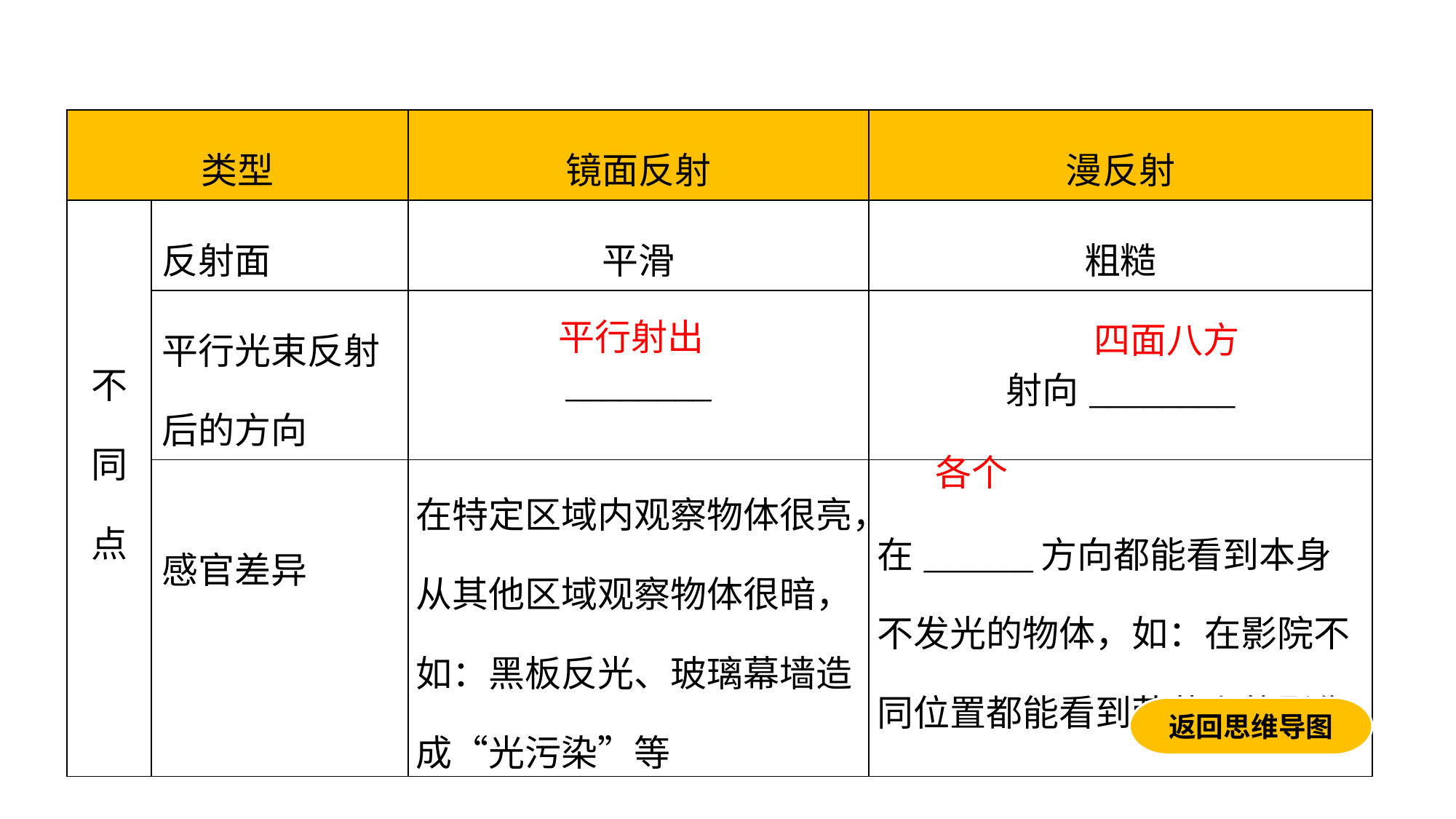

| 类型 |  | 镜面反射 | 漫反射 |
| --- | --- | --- | --- |
| 不 同 点 | 反射面 | 平滑 | 粗糙 |
|  | 平行光束反射后的方向 | \_\_\_\_\_\_\_\_ | 射向\_\_\_\_\_\_\_\_ |
|  | 感官差异 | 在特定区域内观察物体很亮，从其他区域观察物体很暗，如：黑板反光、玻璃幕墙造成“光污染”等 | 在\_\_\_\_\_\_方向都能看到本身不发光的物体，如：在影院不同位置都能看到荧幕上的影像 |
平行射出
四面八方
各个
返回思维导图